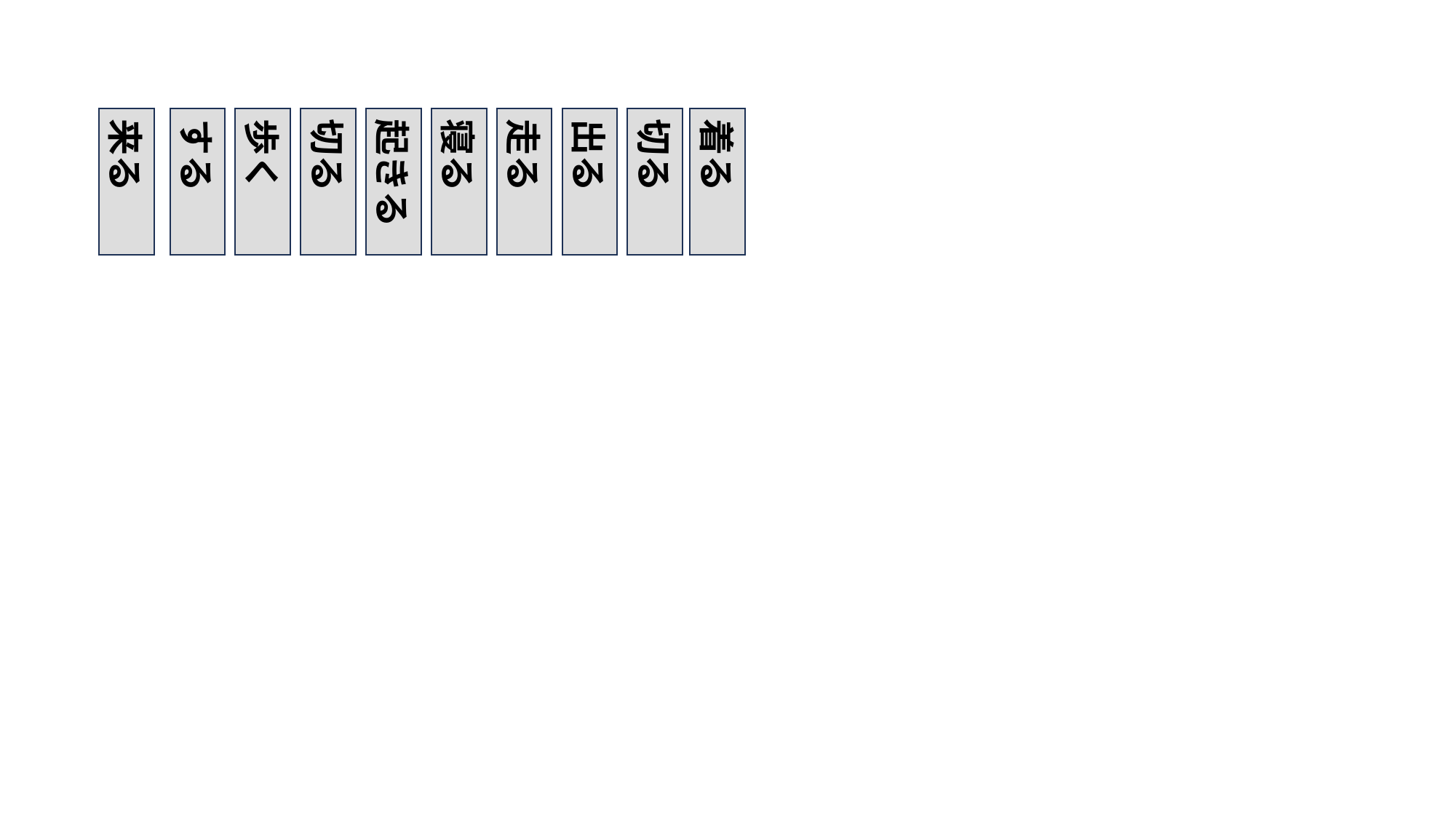

言葉のパーツを編集、追加する際にお使いください。

PowerPointの場合、各言葉のパーツを右クリックし「図として保存」すると、画像ファイルとして保存できます。
来る
する
歩く
切る
起きる
寝る
走る
出る
切る
着る